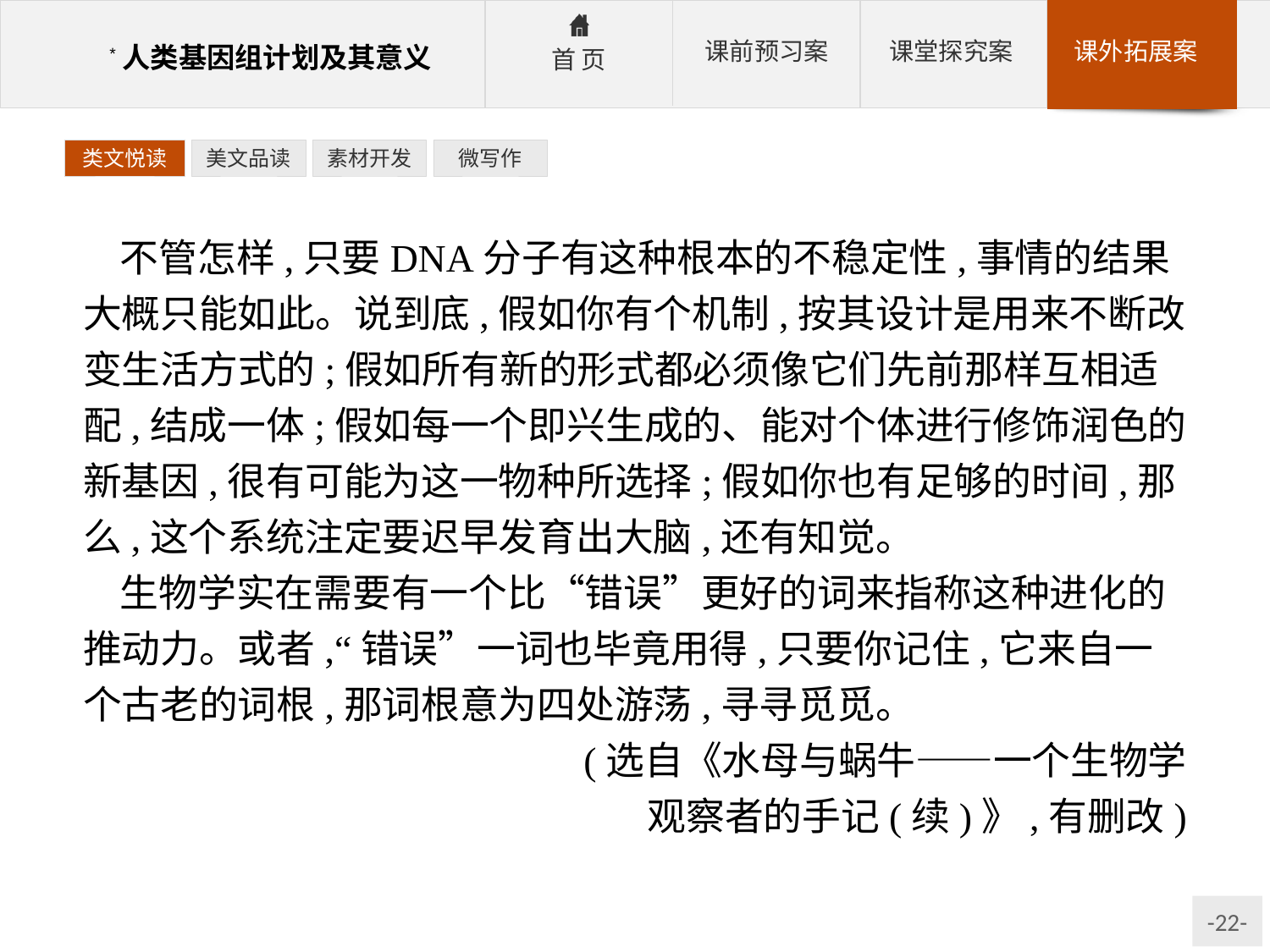

类文悦读
美文品读
素材开发
微写作
不管怎样,只要DNA分子有这种根本的不稳定性,事情的结果大概只能如此。说到底,假如你有个机制,按其设计是用来不断改变生活方式的;假如所有新的形式都必须像它们先前那样互相适配,结成一体;假如每一个即兴生成的、能对个体进行修饰润色的新基因,很有可能为这一物种所选择;假如你也有足够的时间,那么,这个系统注定要迟早发育出大脑,还有知觉。
生物学实在需要有一个比“错误”更好的词来指称这种进化的推动力。或者,“错误”一词也毕竟用得,只要你记住,它来自一个古老的词根,那词根意为四处游荡,寻寻觅觅。
(选自《水母与蜗牛——一个生物学
观察者的手记(续)》,有删改)